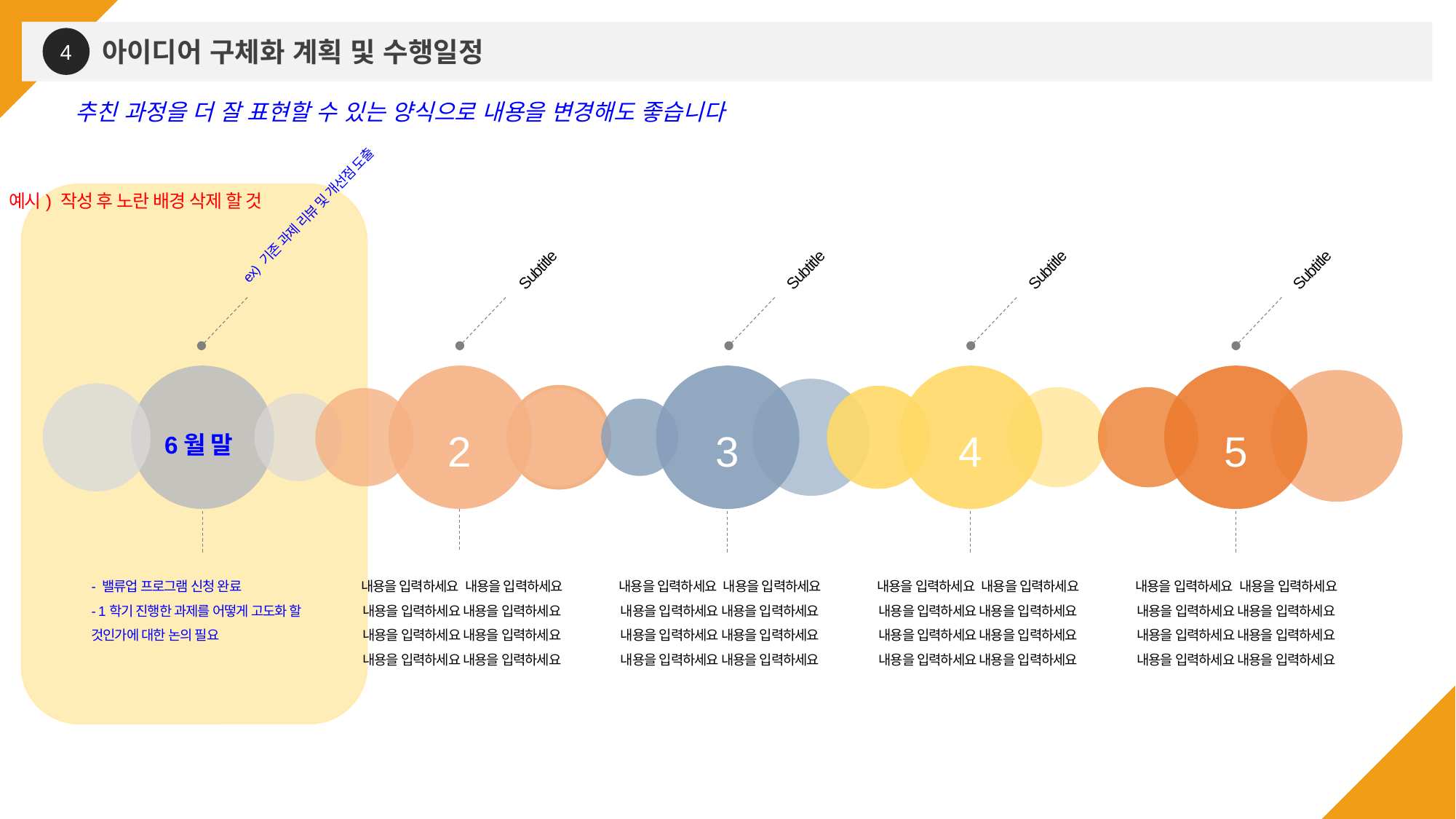

4
아이디어 구체화 계획 및 수행일정
추친 과정을 더 잘 표현할 수 있는 양식으로 내용을 변경해도 좋습니다
ex) 기존 과제 리뷰 및 개선점 도출
Subtitle
Subtitle
Subtitle
Subtitle

2
3
4
5

6월 말
- 밸류업 프로그램 신청 완료
- 1학기 진행한 과제를 어떻게 고도화 할 것인가에 대한 논의 필요
내용을 입력하세요  내용을 입력하세요 내용을 입력하세요 내용을 입력하세요
내용을 입력하세요 내용을 입력하세요
내용을 입력하세요 내용을 입력하세요
내용을 입력하세요  내용을 입력하세요 내용을 입력하세요 내용을 입력하세요
내용을 입력하세요 내용을 입력하세요
내용을 입력하세요 내용을 입력하세요
내용을 입력하세요  내용을 입력하세요 내용을 입력하세요 내용을 입력하세요
내용을 입력하세요 내용을 입력하세요
내용을 입력하세요 내용을 입력하세요
내용을 입력하세요  내용을 입력하세요 내용을 입력하세요 내용을 입력하세요
내용을 입력하세요 내용을 입력하세요
내용을 입력하세요 내용을 입력하세요
예시) 작성 후 노란 배경 삭제 할 것